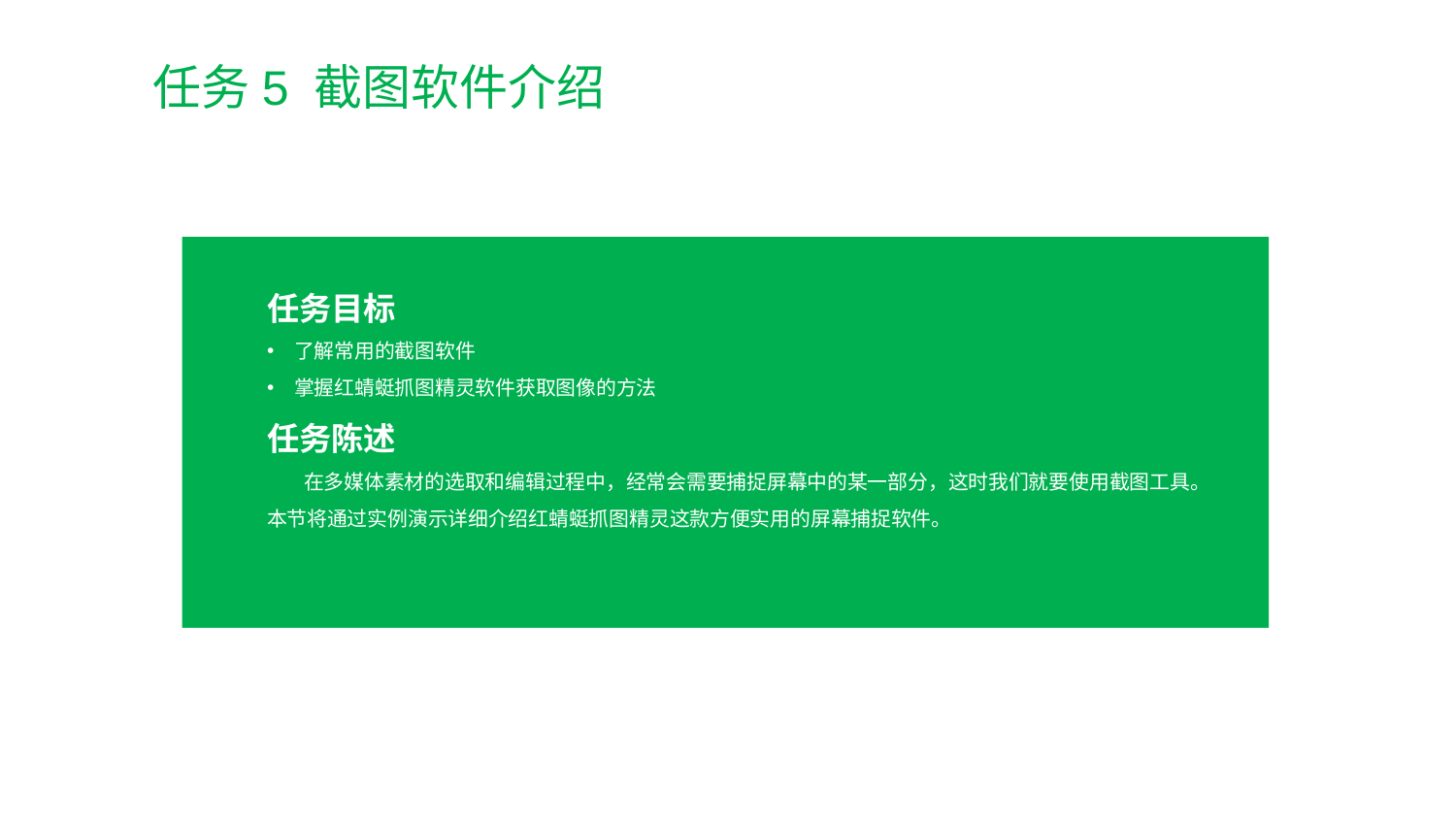

任务5 截图软件介绍

任务目标
了解常用的截图软件
掌握红蜻蜓抓图精灵软件获取图像的方法
任务陈述
       在多媒体素材的选取和编辑过程中，经常会需要捕捉屏幕中的某一部分，这时我们就要使用截图工具。本节将通过实例演示详细介绍红蜻蜓抓图精灵这款方便实用的屏幕捕捉软件。